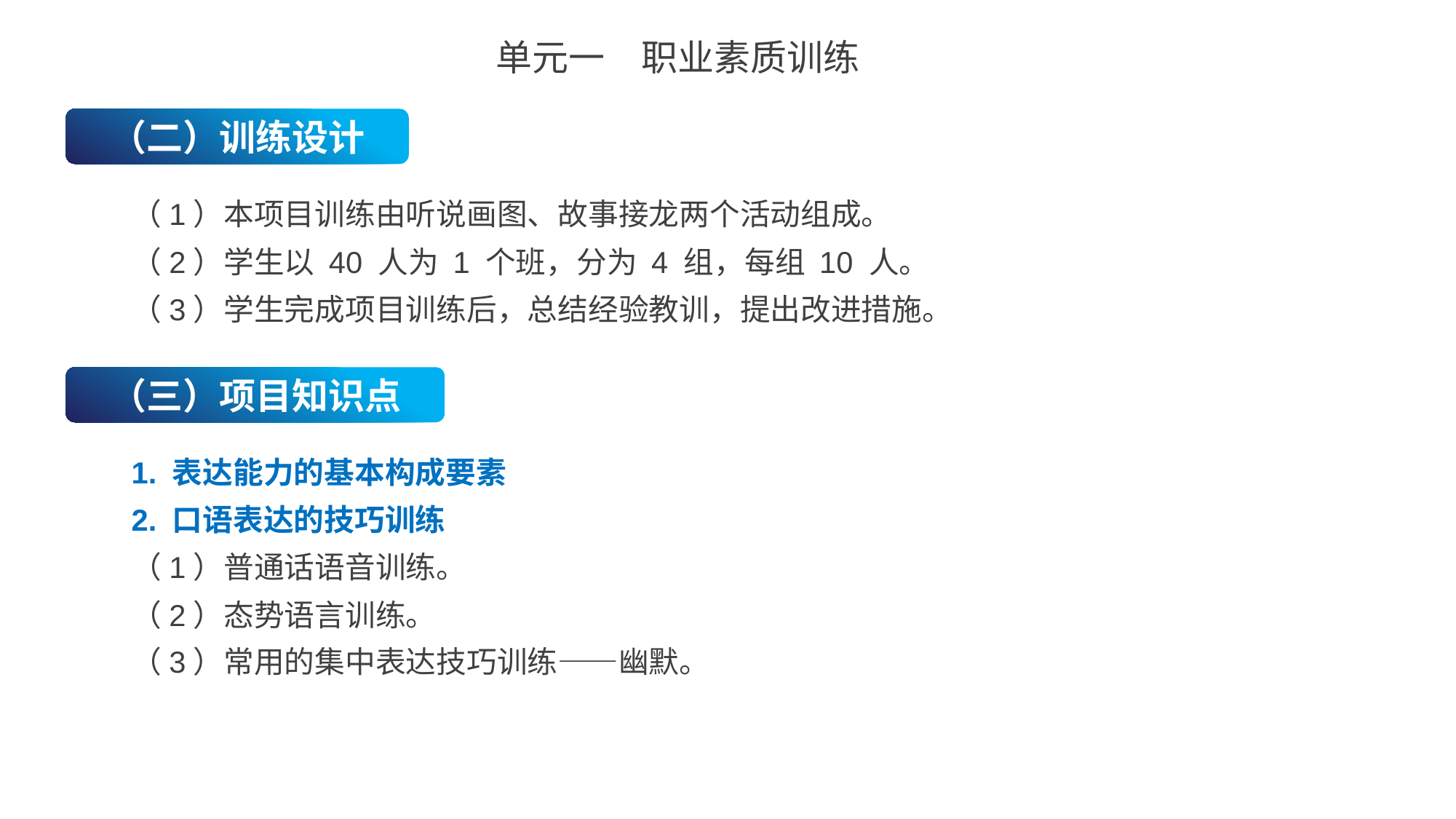

单元一　职业素质训练
（二）训练设计
（1）本项目训练由听说画图、故事接龙两个活动组成。
（2）学生以 40 人为 1 个班，分为 4 组，每组 10 人。
（3）学生完成项目训练后，总结经验教训，提出改进措施。
（三）项目知识点
1. 表达能力的基本构成要素
2. 口语表达的技巧训练
（1）普通话语音训练。
（2）态势语言训练。
（3）常用的集中表达技巧训练——幽默。